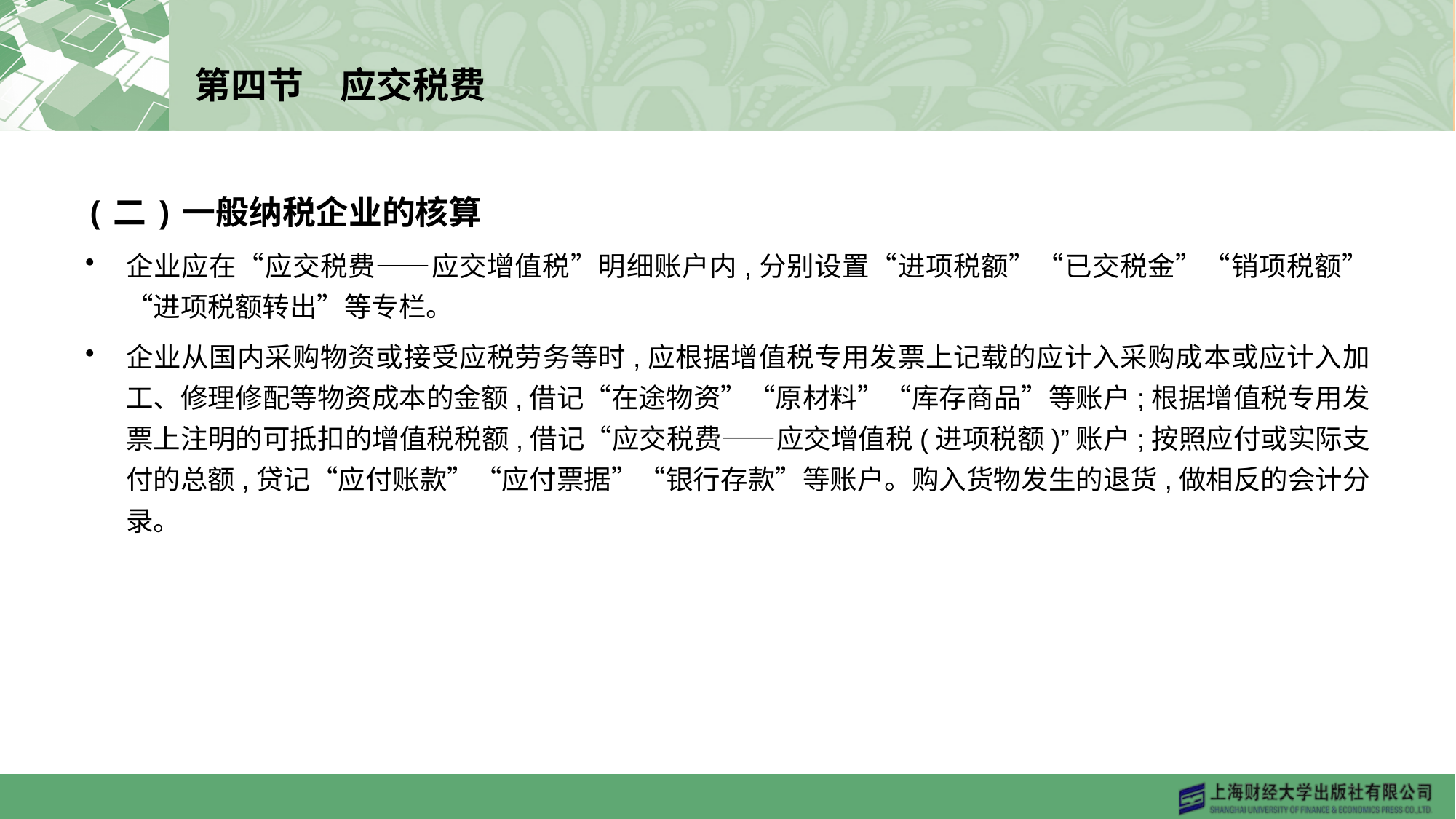

# 第四节　应交税费
(二)一般纳税企业的核算
企业应在“应交税费——应交增值税”明细账户内,分别设置“进项税额”“已交税金”“销项税额”“进项税额转出”等专栏。
企业从国内采购物资或接受应税劳务等时,应根据增值税专用发票上记载的应计入采购成本或应计入加工、修理修配等物资成本的金额,借记“在途物资”“原材料”“库存商品”等账户;根据增值税专用发票上注明的可抵扣的增值税税额,借记“应交税费——应交增值税(进项税额)”账户;按照应付或实际支付的总额,贷记“应付账款”“应付票据”“银行存款”等账户。购入货物发生的退货,做相反的会计分录。